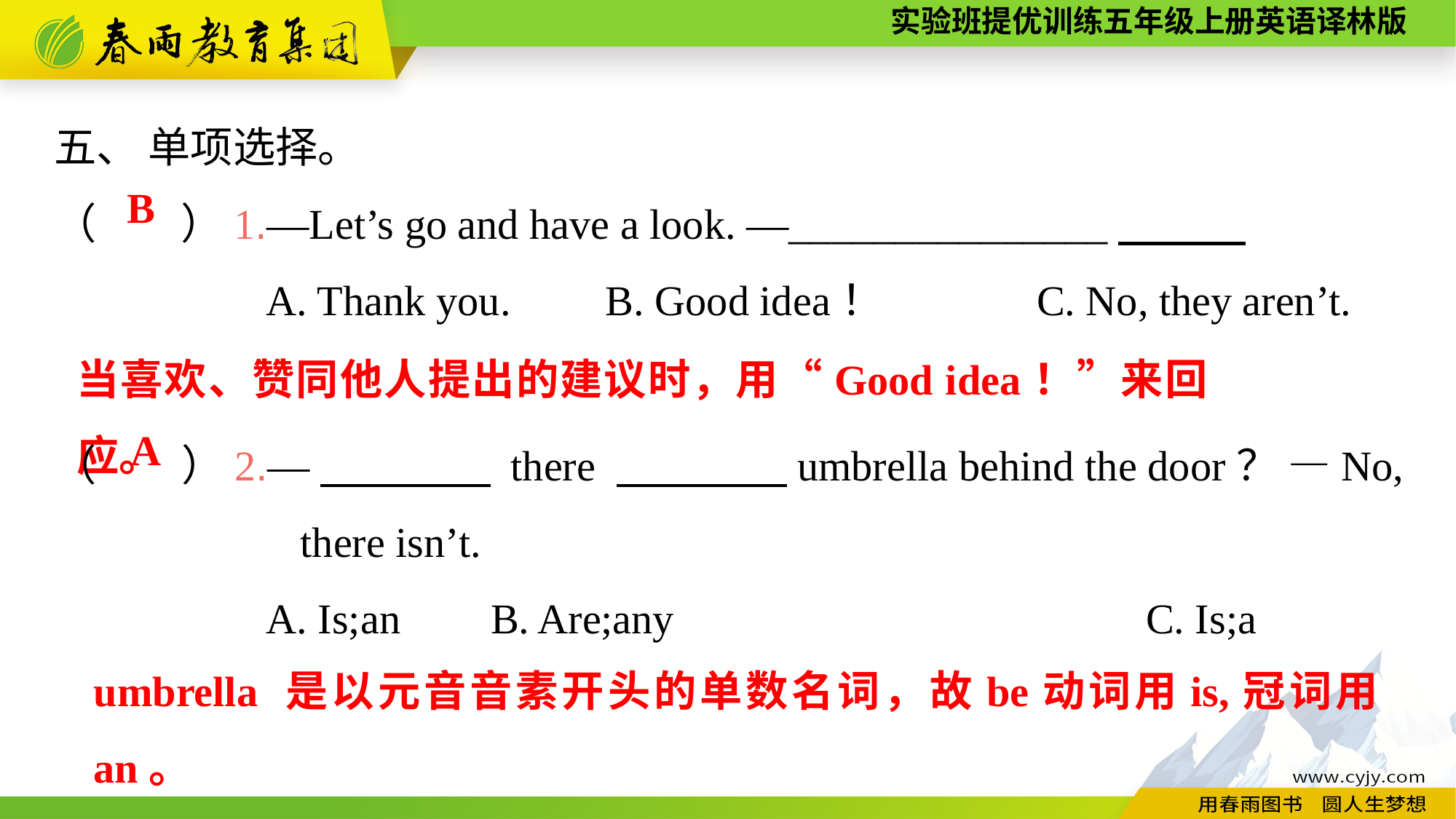

五、 单项选择。
（　　）1.—Let’s go and have a look. —_______________
A. Thank you.         B. Good idea！		C. No, they aren’t.
B
当喜欢、赞同他人提出的建议时，用“Good idea！”来回应。
（　　）2.—　　　　 there 　　　　umbrella behind the door？ —No,
	             there isn’t.
A. Is;an	B. Are;any					C. Is;a
A
umbrella 是以元音音素开头的单数名词，故be动词用is,冠词用an。